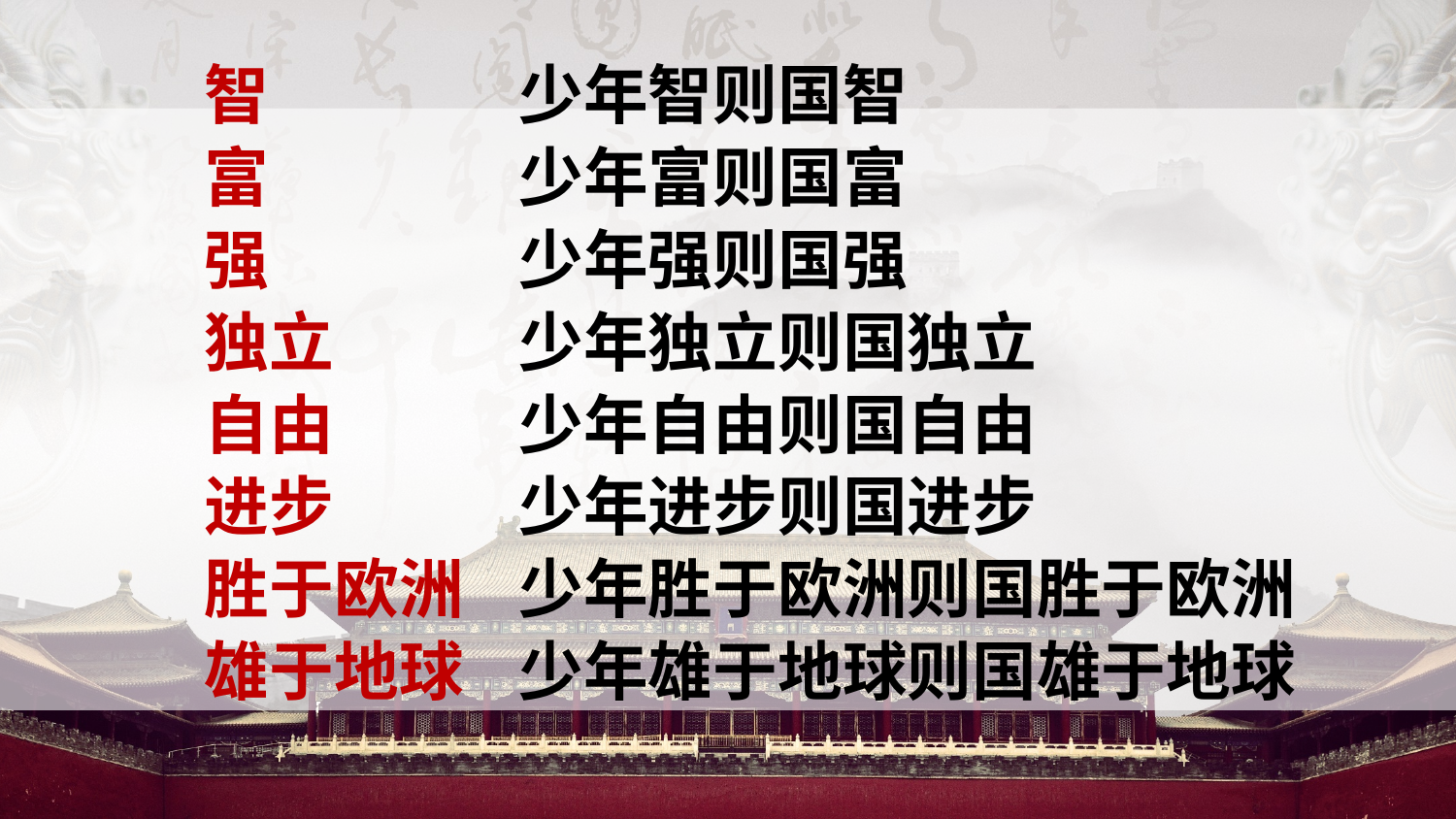

智
少年智则国智
富
少年富则国富
强
少年强则国强
独立
少年独立则国独立
自由
少年自由则国自由
进步
少年进步则国进步
胜于欧洲
少年胜于欧洲则国胜于欧洲
雄于地球
少年雄于地球则国雄于地球